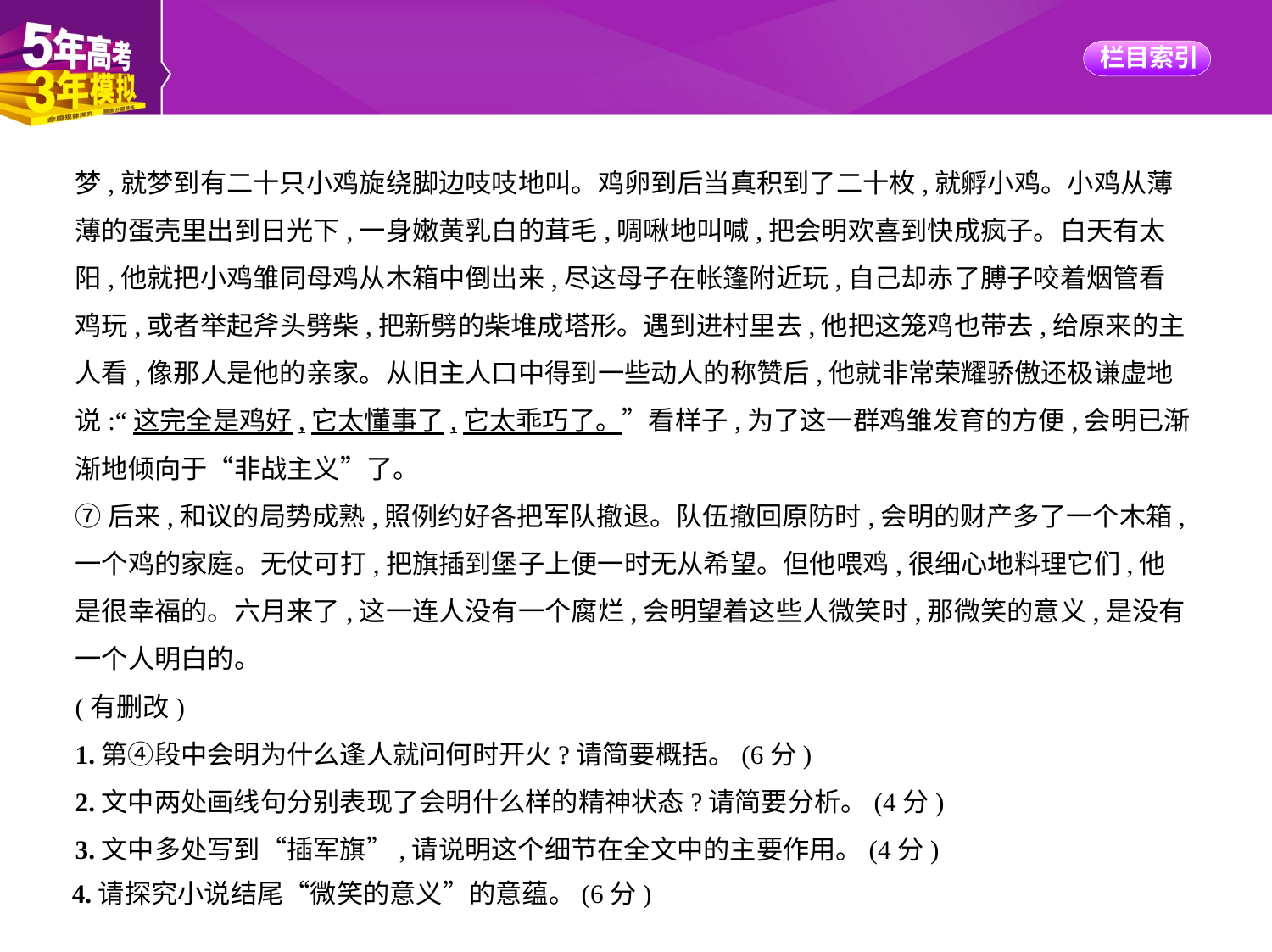

梦,就梦到有二十只小鸡旋绕脚边吱吱地叫。鸡卵到后当真积到了二十枚,就孵小鸡。小鸡从薄
薄的蛋壳里出到日光下,一身嫩黄乳白的茸毛,啁啾地叫喊,把会明欢喜到快成疯子。白天有太
阳,他就把小鸡雏同母鸡从木箱中倒出来,尽这母子在帐篷附近玩,自己却赤了膊子咬着烟管看
鸡玩,或者举起斧头劈柴,把新劈的柴堆成塔形。遇到进村里去,他把这笼鸡也带去,给原来的主
人看,像那人是他的亲家。从旧主人口中得到一些动人的称赞后,他就非常荣耀骄傲还极谦虚地
说:“这完全是鸡好,它太懂事了,它太乖巧了。”看样子,为了这一群鸡雏发育的方便,会明已渐
渐地倾向于“非战主义”了。
⑦后来,和议的局势成熟,照例约好各把军队撤退。队伍撤回原防时,会明的财产多了一个木箱,
一个鸡的家庭。无仗可打,把旗插到堡子上便一时无从希望。但他喂鸡,很细心地料理它们,他
是很幸福的。六月来了,这一连人没有一个腐烂,会明望着这些人微笑时,那微笑的意义,是没有
一个人明白的。
(有删改)
1.第④段中会明为什么逢人就问何时开火?请简要概括。(6分)
2.文中两处画线句分别表现了会明什么样的精神状态?请简要分析。(4分)
3.文中多处写到“插军旗”,请说明这个细节在全文中的主要作用。(4分)
4.请探究小说结尾“微笑的意义”的意蕴。(6分)